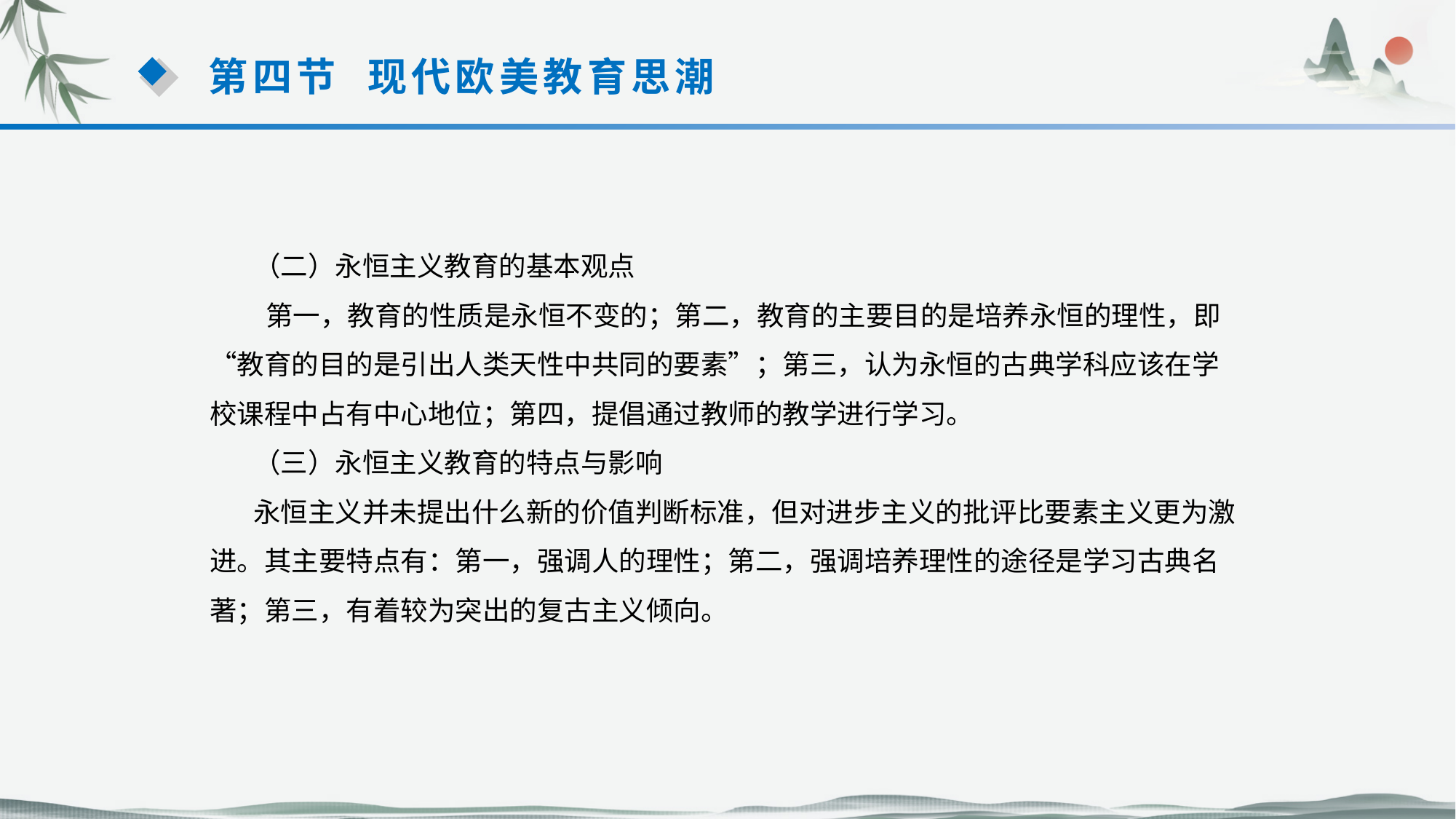

第四节  现代欧美教育思潮

      （二）永恒主义教育的基本观点
        第一，教育的性质是永恒不变的；第二，教育的主要目的是培养永恒的理性，即“教育的目的是引出人类天性中共同的要素”；第三，认为永恒的古典学科应该在学校课程中占有中心地位；第四，提倡通过教师的教学进行学习。
      （三）永恒主义教育的特点与影响
      永恒主义并未提出什么新的价值判断标准，但对进步主义的批评比要素主义更为激进。其主要特点有：第一，强调人的理性；第二，强调培养理性的途径是学习古典名著；第三，有着较为突出的复古主义倾向。